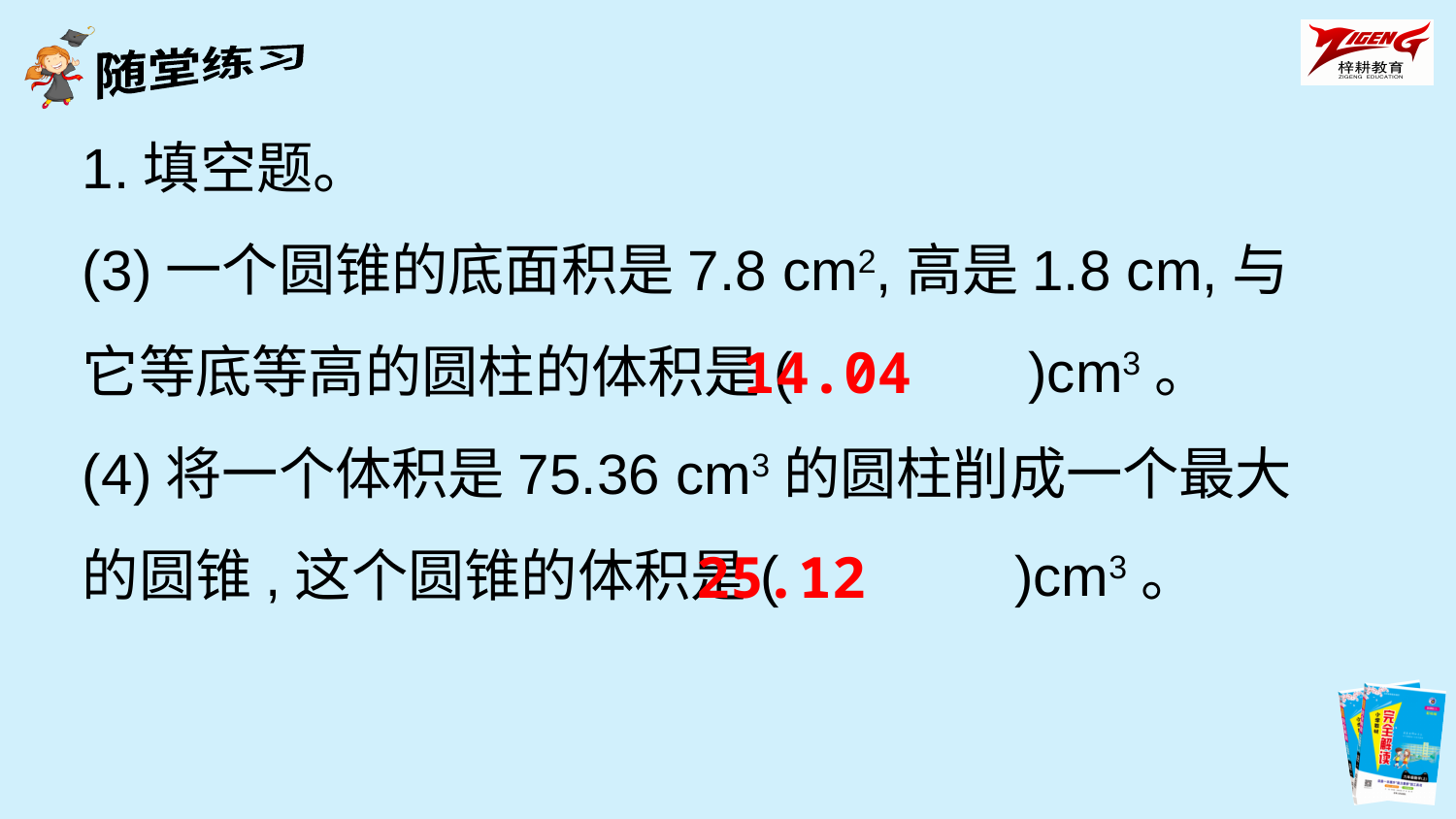

1.填空题。
(3)一个圆锥的底面积是7.8 cm2,高是1.8 cm,与它等底等高的圆柱的体积是(　   　　)cm3。
(4)将一个体积是75.36 cm3的圆柱削成一个最大的圆锥,这个圆锥的体积是(　　　   )cm3。
14.04
25.12